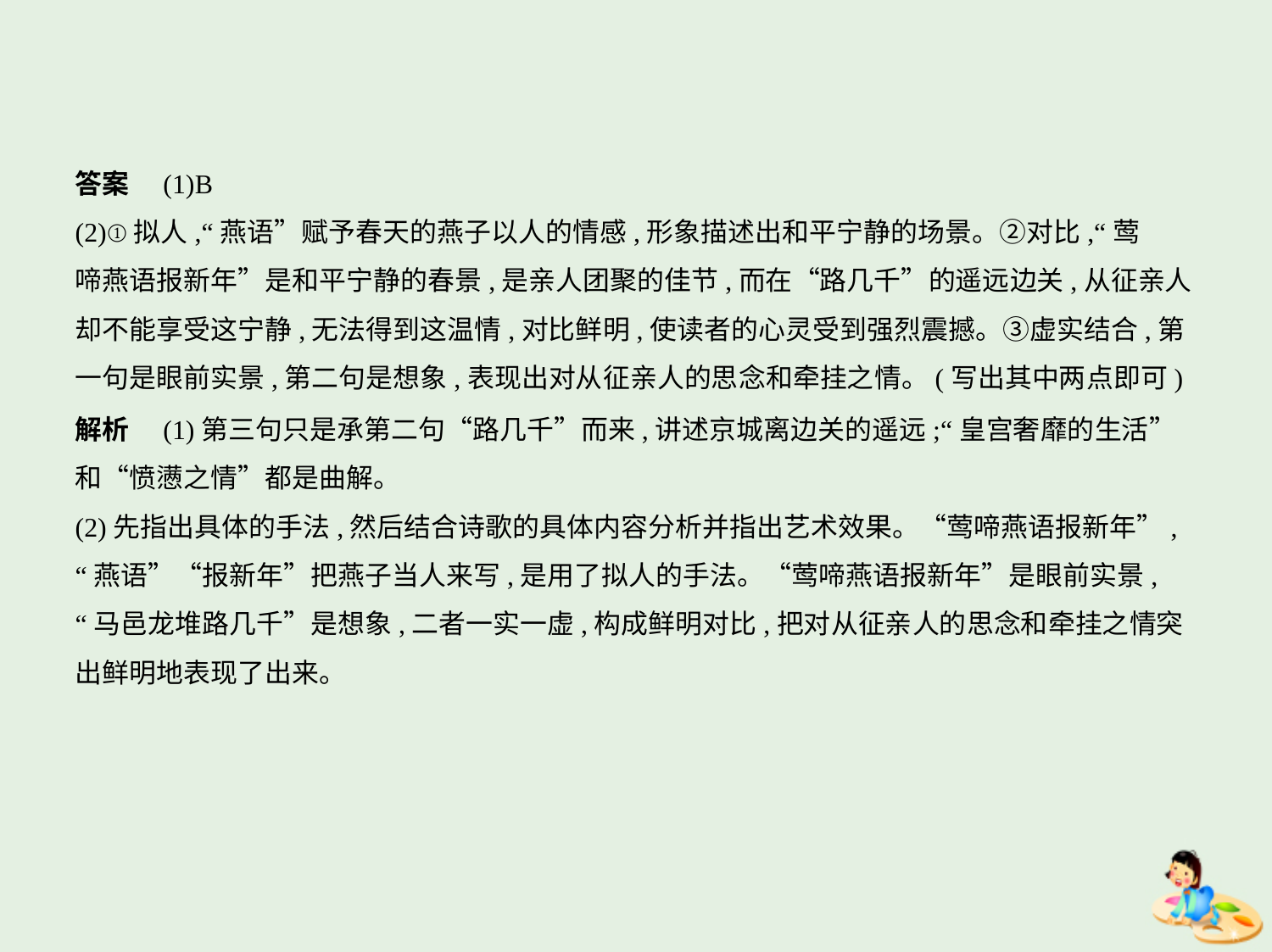

答案　(1)B
(2)①拟人,“燕语”赋予春天的燕子以人的情感,形象描述出和平宁静的场景。②对比,“莺
啼燕语报新年”是和平宁静的春景,是亲人团聚的佳节,而在“路几千”的遥远边关,从征亲人
却不能享受这宁静,无法得到这温情,对比鲜明,使读者的心灵受到强烈震撼。③虚实结合,第
一句是眼前实景,第二句是想象,表现出对从征亲人的思念和牵挂之情。(写出其中两点即可)
解析　(1)第三句只是承第二句“路几千”而来,讲述京城离边关的遥远;“皇宫奢靡的生活”
和“愤懑之情”都是曲解。
(2)先指出具体的手法,然后结合诗歌的具体内容分析并指出艺术效果。“莺啼燕语报新年”,
“燕语”“报新年”把燕子当人来写,是用了拟人的手法。“莺啼燕语报新年”是眼前实景,
“马邑龙堆路几千”是想象,二者一实一虚,构成鲜明对比,把对从征亲人的思念和牵挂之情突
出鲜明地表现了出来。